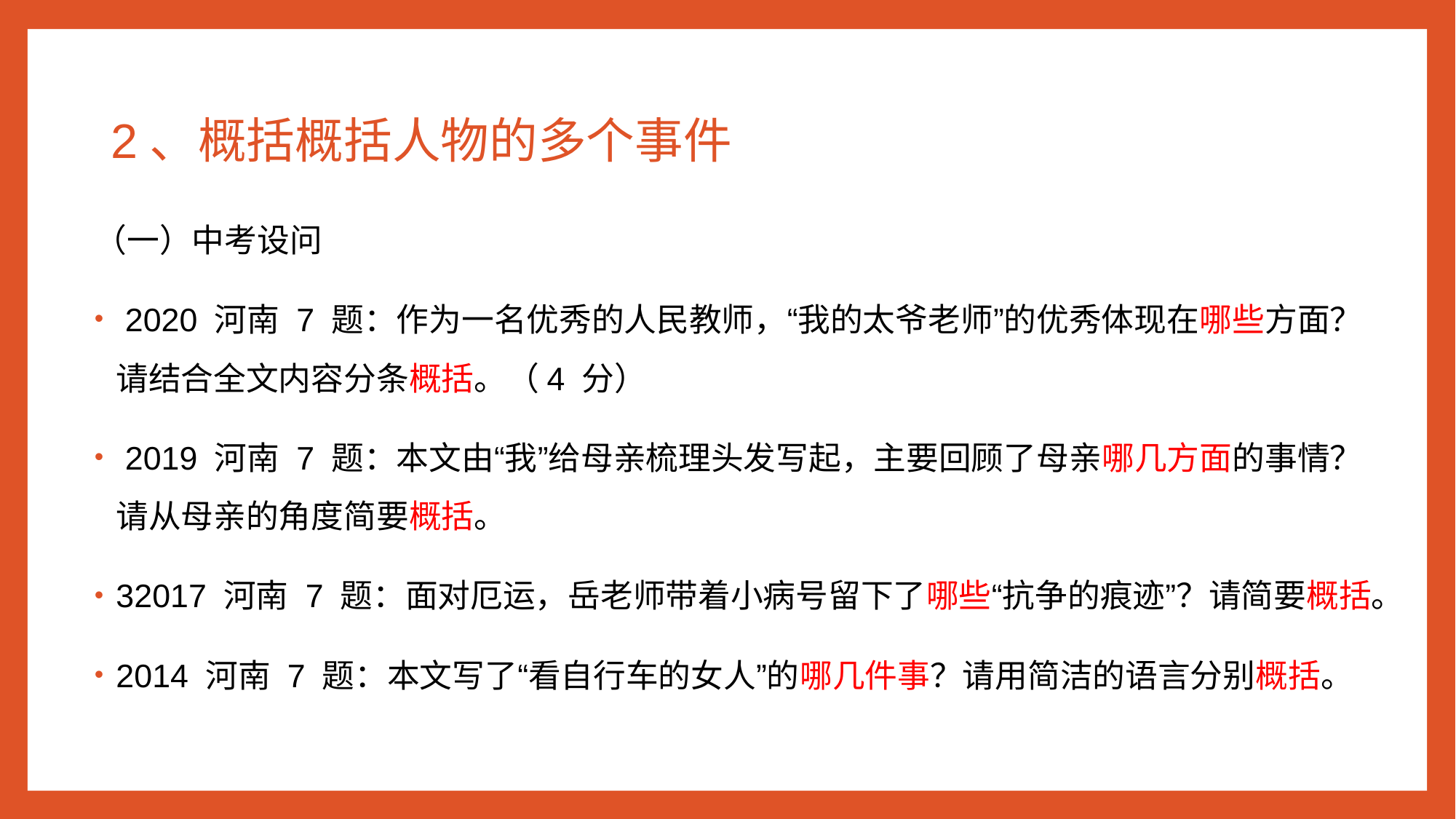

2、概括概括人物的多个事件
（一）中考设问
 2020 河南 7 题：作为一名优秀的人民教师，“我的太爷老师”的优秀体现在哪些方面？请结合全文内容分条概括。（4 分）
 2019 河南 7 题：本文由“我”给母亲梳理头发写起，主要回顾了母亲哪几方面的事情？请从母亲的角度简要概括。
32017 河南 7 题：面对厄运，岳老师带着小病号留下了哪些“抗争的痕迹”？请简要概括。
2014 河南 7 题：本文写了“看自行车的女人”的哪几件事？请用简洁的语言分别概括。